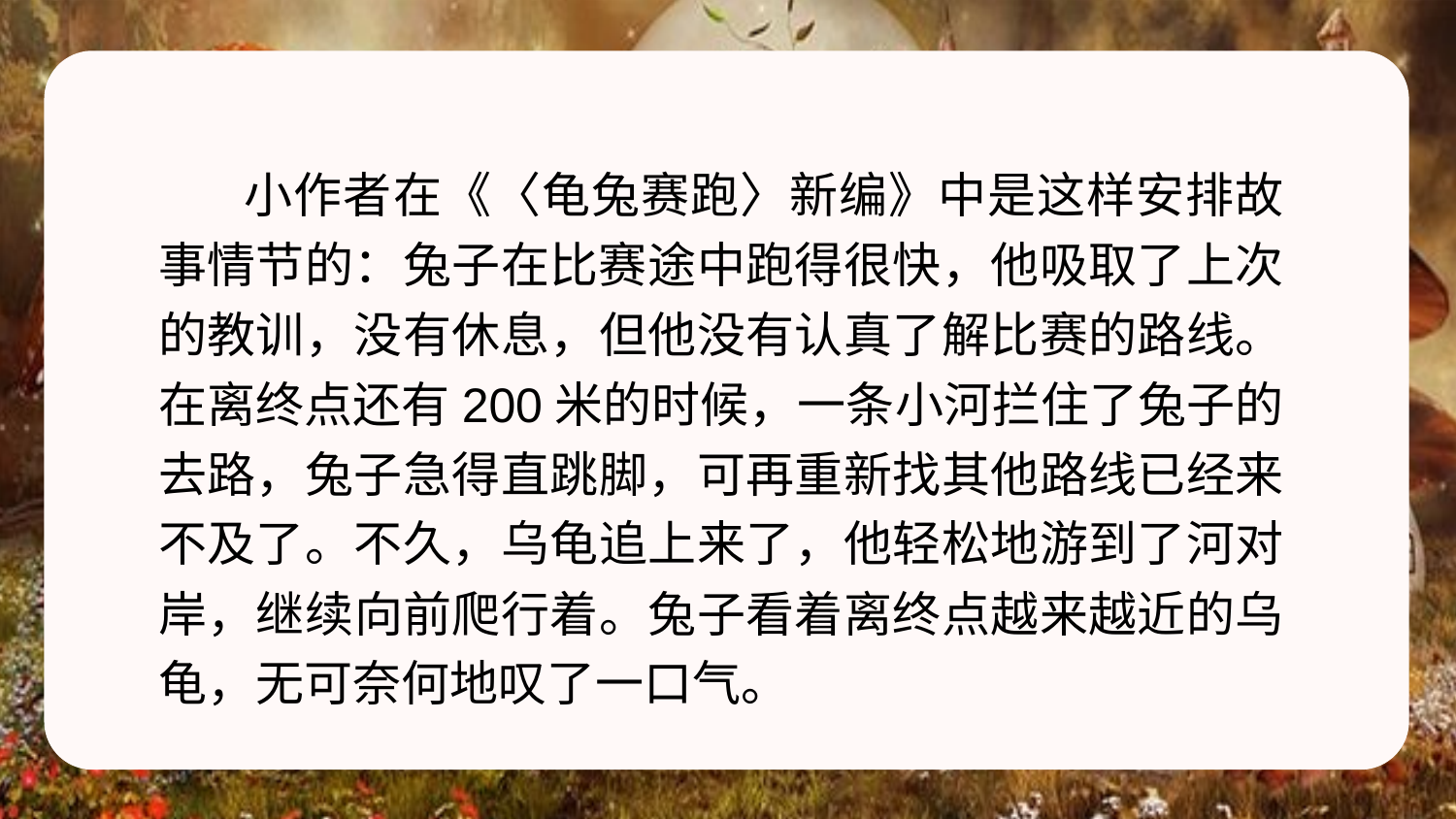

小作者在《〈龟兔赛跑〉新编》中是这样安排故事情节的：兔子在比赛途中跑得很快，他吸取了上次的教训，没有休息，但他没有认真了解比赛的路线。在离终点还有200米的时候，一条小河拦住了兔子的去路，兔子急得直跳脚，可再重新找其他路线已经来不及了。不久，乌龟追上来了，他轻松地游到了河对岸，继续向前爬行着。兔子看着离终点越来越近的乌龟，无可奈何地叹了一口气。